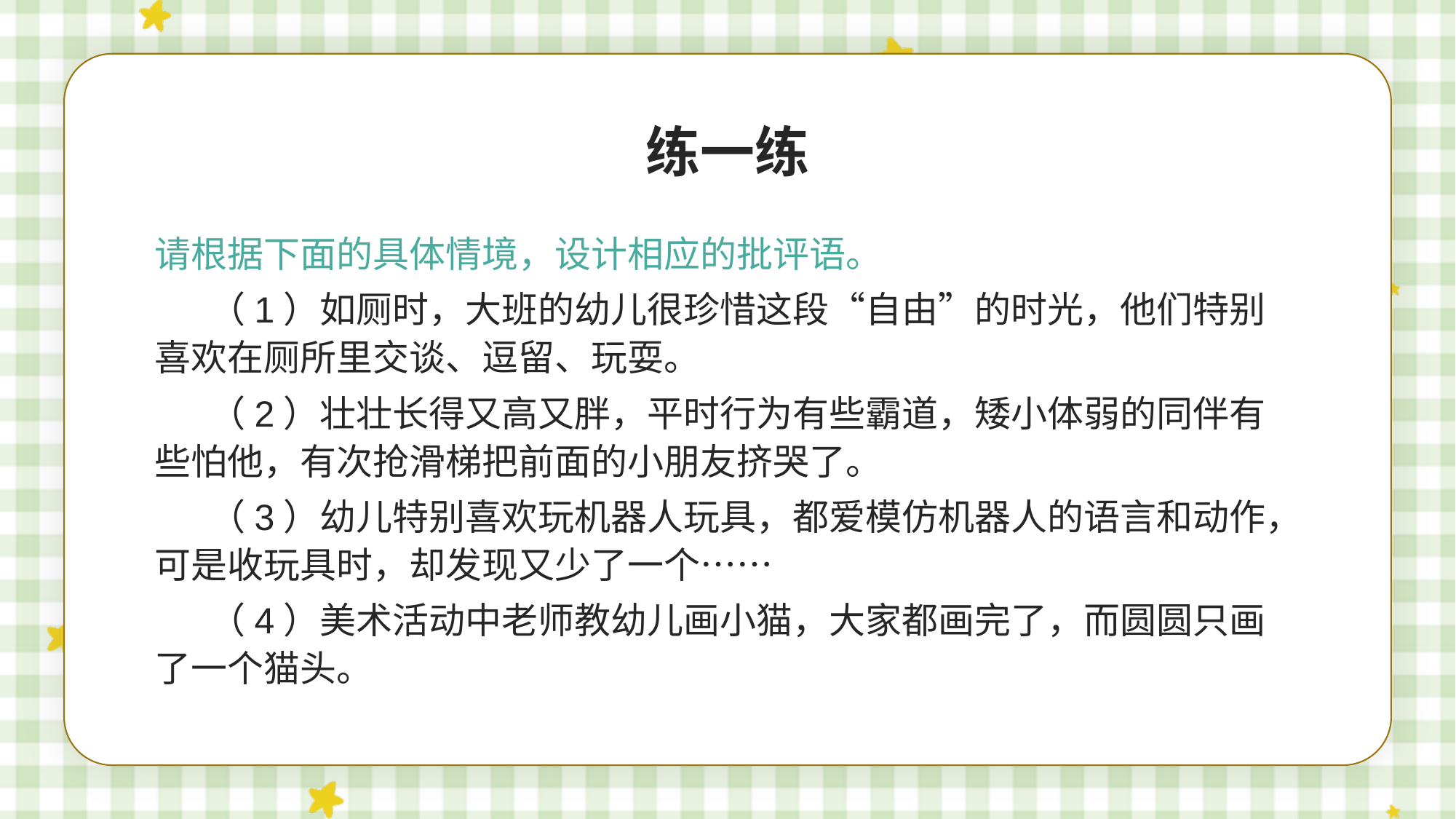

练一练
请根据下面的具体情境，设计相应的批评语。
（1）如厕时，大班的幼儿很珍惜这段“自由”的时光，他们特别喜欢在厕所里交谈、逗留、玩耍。
（2）壮壮长得又高又胖，平时行为有些霸道，矮小体弱的同伴有些怕他，有次抢滑梯把前面的小朋友挤哭了。
（3）幼儿特别喜欢玩机器人玩具，都爱模仿机器人的语言和动作，可是收玩具时，却发现又少了一个……
（4）美术活动中老师教幼儿画小猫，大家都画完了，而圆圆只画了一个猫头。